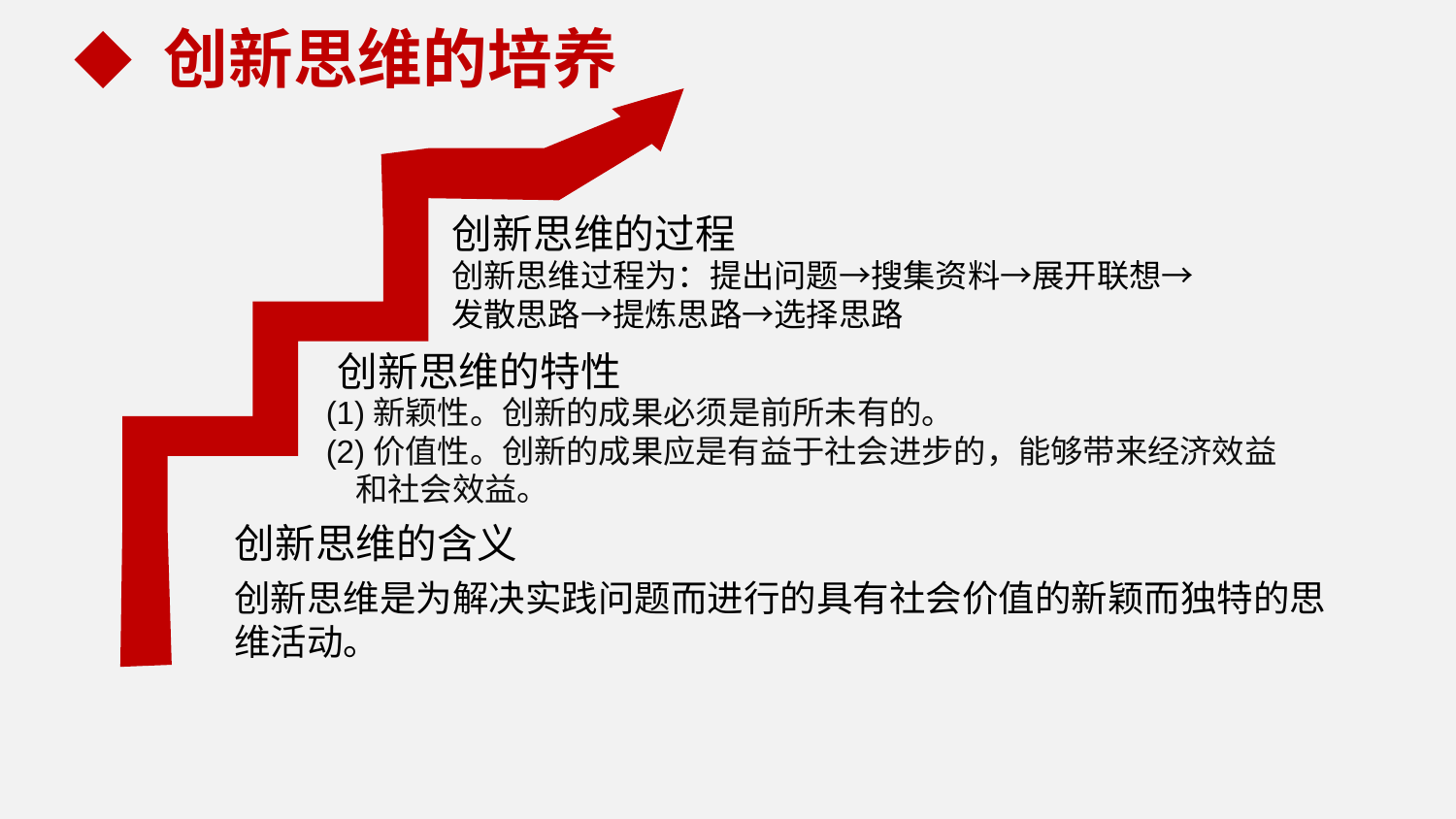

创新思维的培养

创新思维的过程
创新思维过程为：提出问题→搜集资料→展开联想→发散思路→提炼思路→选择思路
创新思维的特性
(1)新颖性。创新的成果必须是前所未有的。
(2)价值性。创新的成果应是有益于社会进步的，能够带来经济效益
   和社会效益。
创新思维的含义
创新思维是为解决实践问题而进行的具有社会价值的新颖而独特的思维活动。